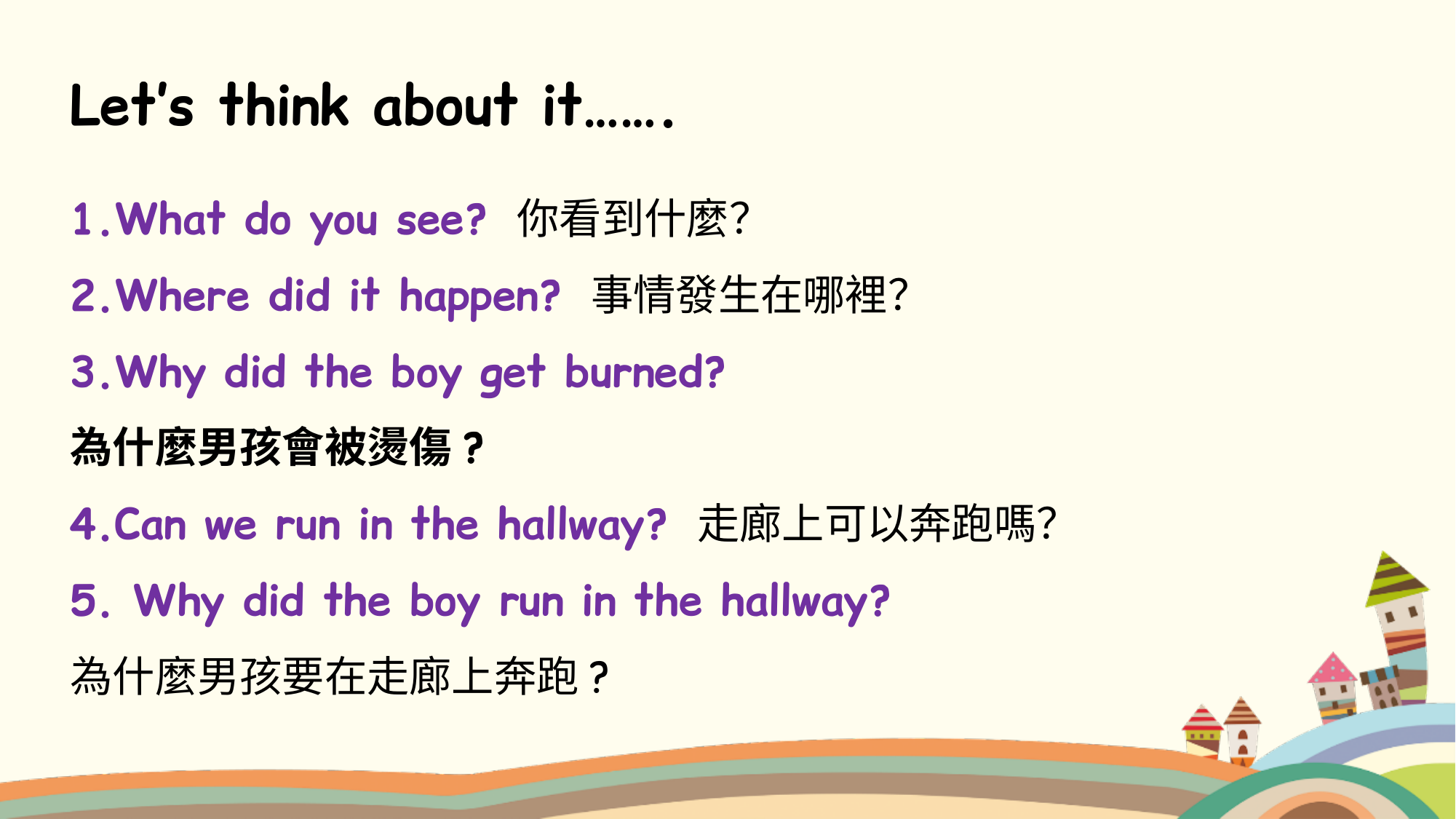

Let’s think about it…….
What do you see? 你看到什麼？
Where did it happen? 事情發生在哪裡？
Why did the boy get burned?
為什麼男孩會被燙傷?
4.Can we run in the hallway? 走廊上可以奔跑嗎？
5. Why did the boy run in the hallway?
為什麼男孩要在走廊上奔跑?